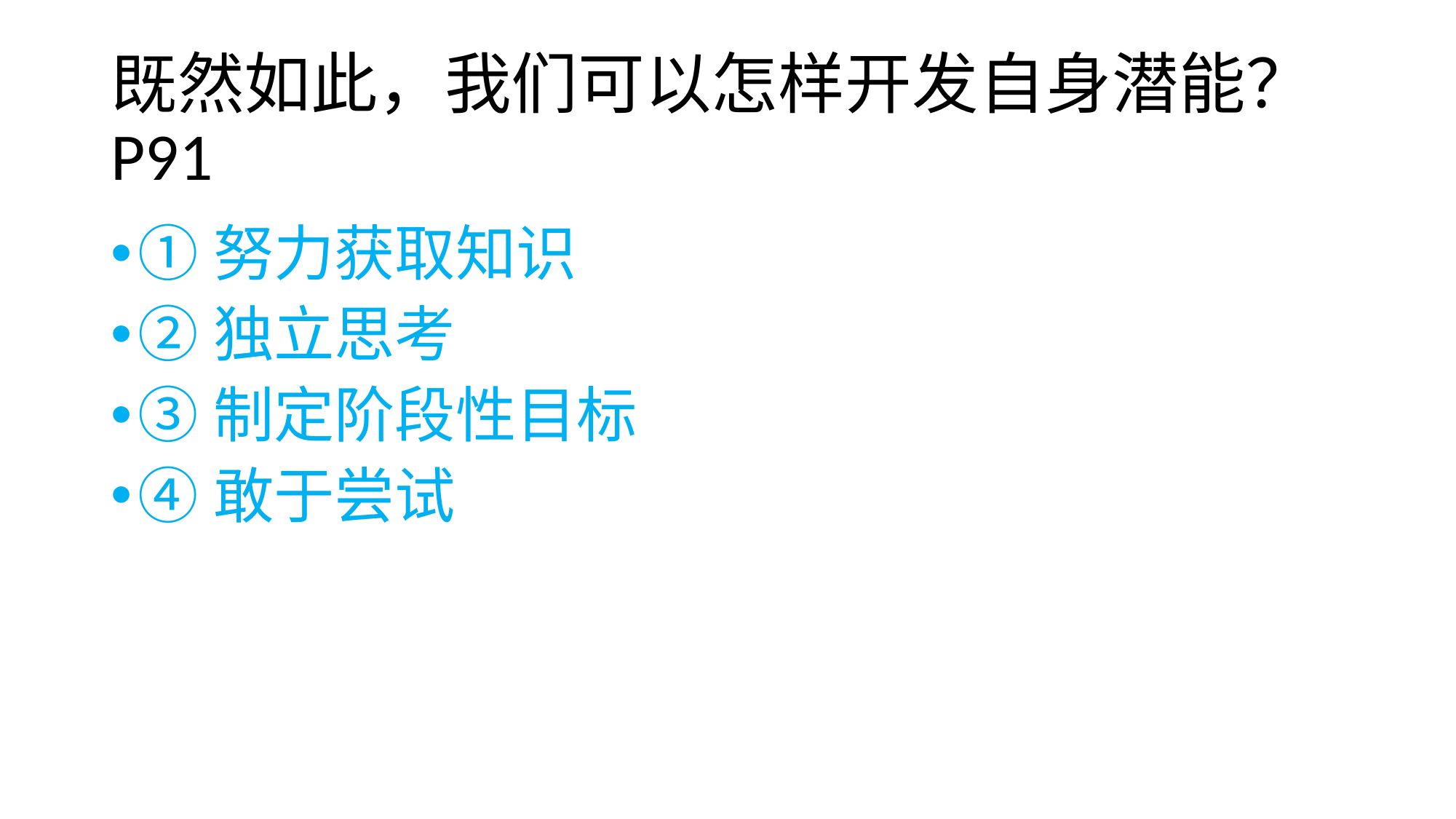

# 既然如此，我们可以怎样开发自身潜能？P91
①努力获取知识
②独立思考
③制定阶段性目标
④敢于尝试